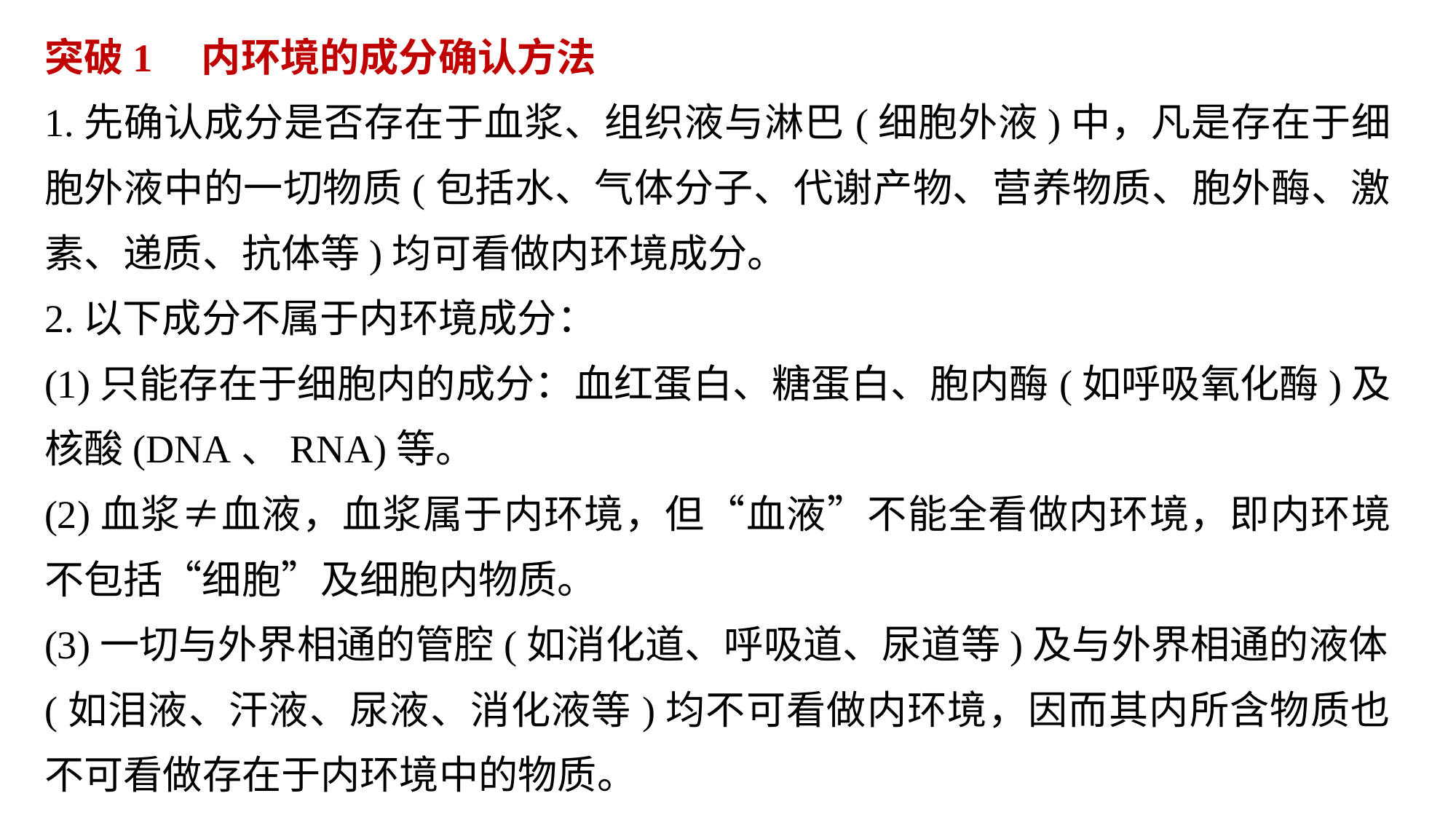

突破1　内环境的成分确认方法
1.先确认成分是否存在于血浆、组织液与淋巴(细胞外液)中，凡是存在于细胞外液中的一切物质(包括水、气体分子、代谢产物、营养物质、胞外酶、激素、递质、抗体等)均可看做内环境成分。
2.以下成分不属于内环境成分：
(1)只能存在于细胞内的成分：血红蛋白、糖蛋白、胞内酶(如呼吸氧化酶)及核酸(DNA、RNA)等。
(2)血浆≠血液，血浆属于内环境，但“血液”不能全看做内环境，即内环境不包括“细胞”及细胞内物质。
(3)一切与外界相通的管腔(如消化道、呼吸道、尿道等)及与外界相通的液体(如泪液、汗液、尿液、消化液等)均不可看做内环境，因而其内所含物质也不可看做存在于内环境中的物质。